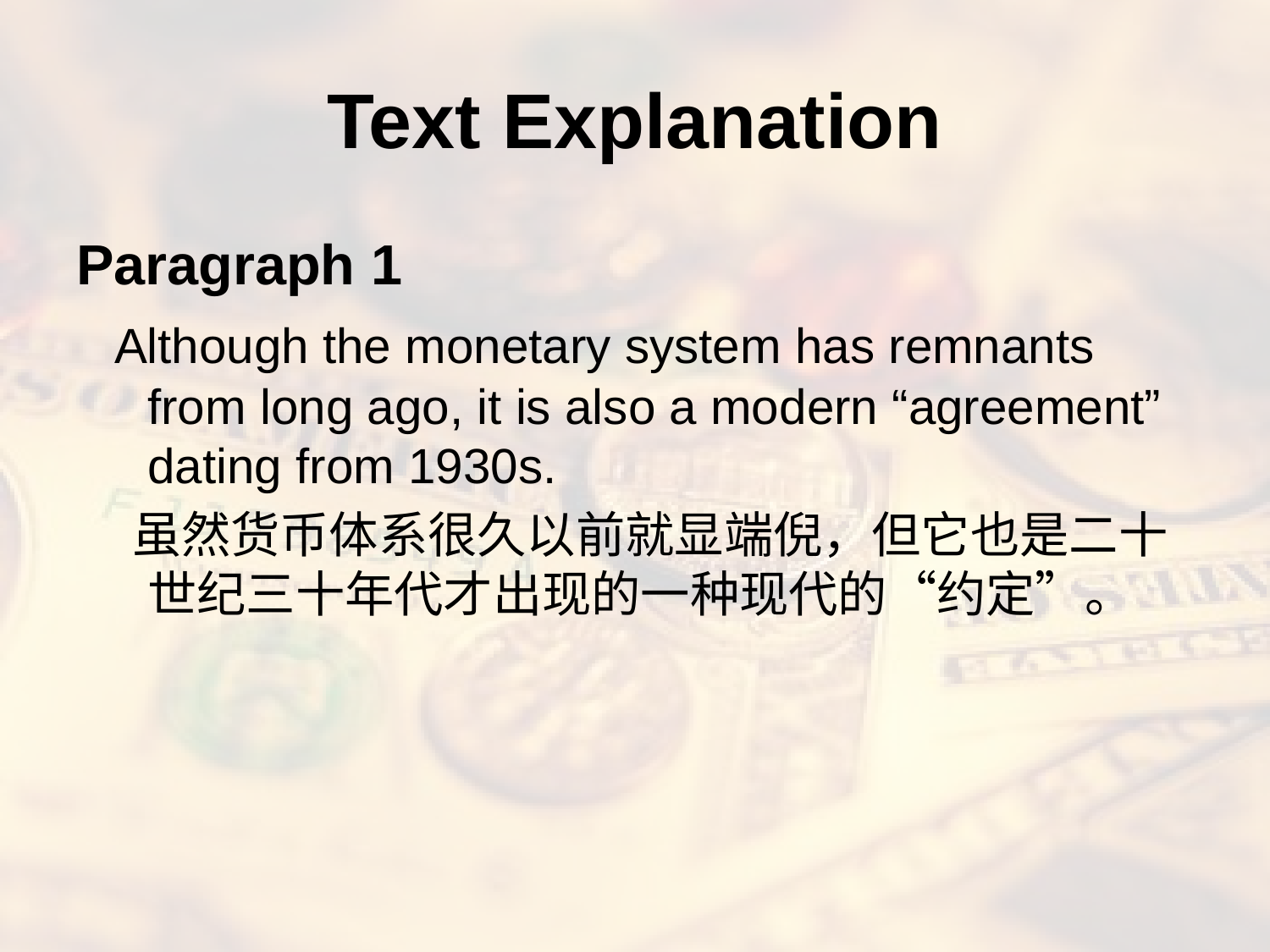

# Text Explanation
Paragraph 1
   Although the monetary system has remnants from long ago, it is also a modern “agreement” dating from 1930s.
    虽然货币体系很久以前就显端倪，但它也是二十世纪三十年代才出现的一种现代的“约定”。